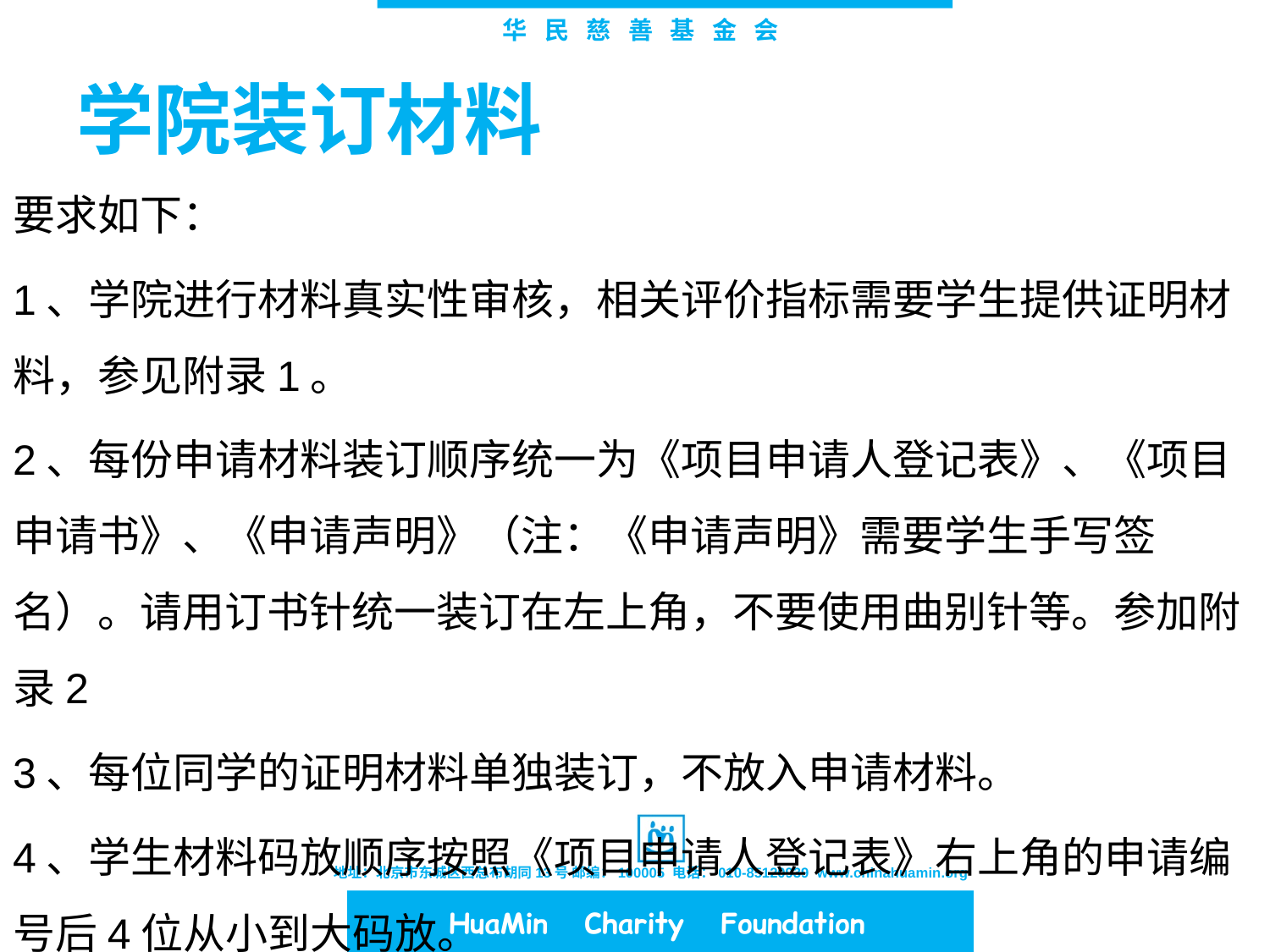

# 学院装订材料
要求如下：
1、学院进行材料真实性审核，相关评价指标需要学生提供证明材料，参见附录1。
2、每份申请材料装订顺序统一为《项目申请人登记表》、《项目申请书》、《申请声明》（注：《申请声明》需要学生手写签名）。请用订书针统一装订在左上角，不要使用曲别针等。参加附录2
3、每位同学的证明材料单独装订，不放入申请材料。
4、学生材料码放顺序按照《项目申请人登记表》右上角的申请编号后4位从小到大码放。